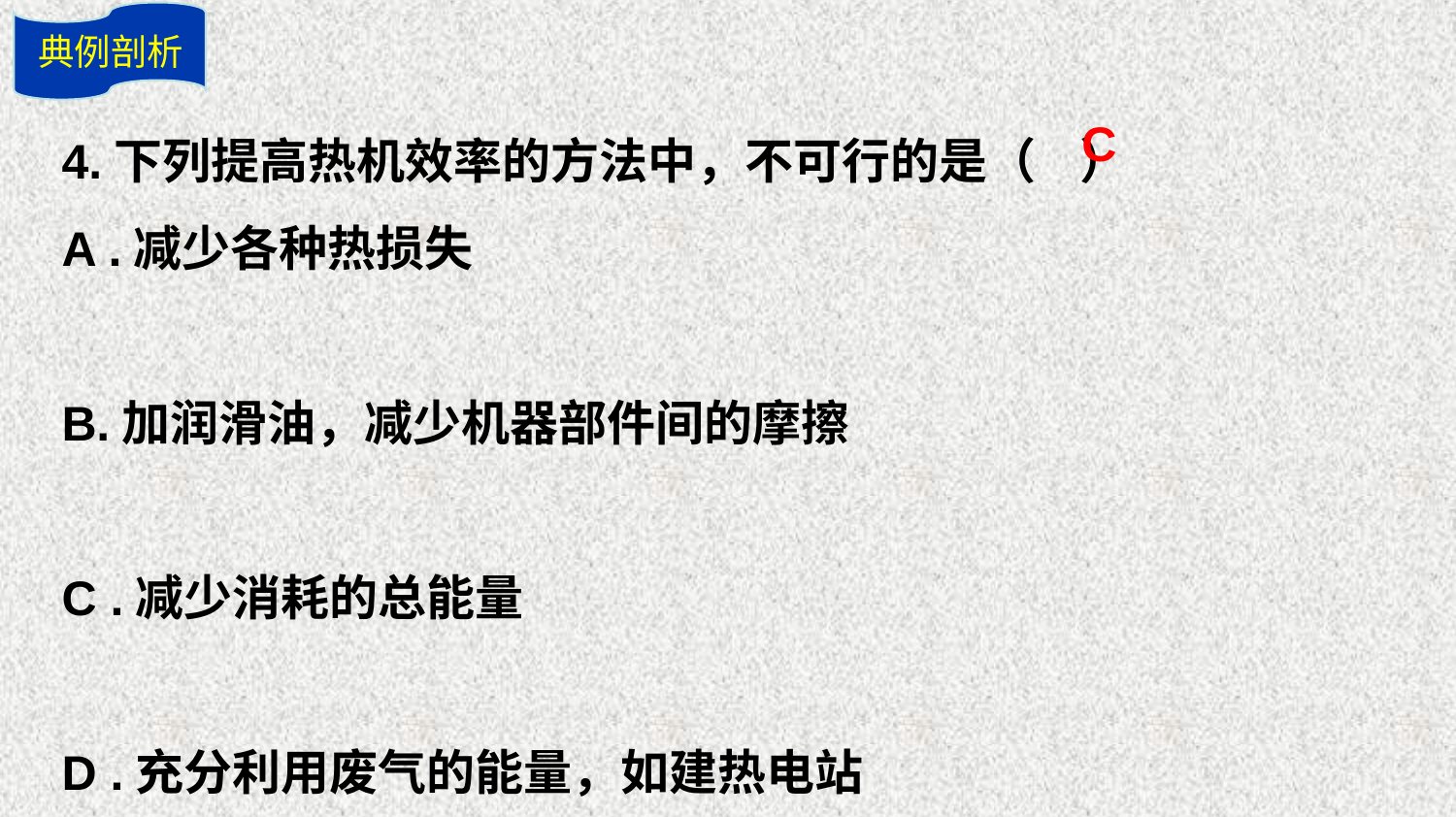

典例剖析
 4.下列提高热机效率的方法中，不可行的是（    ）
 A .减少各种热损失

 B.加润滑油，减少机器部件间的摩擦

 C .减少消耗的总能量

 D .充分利用废气的能量，如建热电站
C